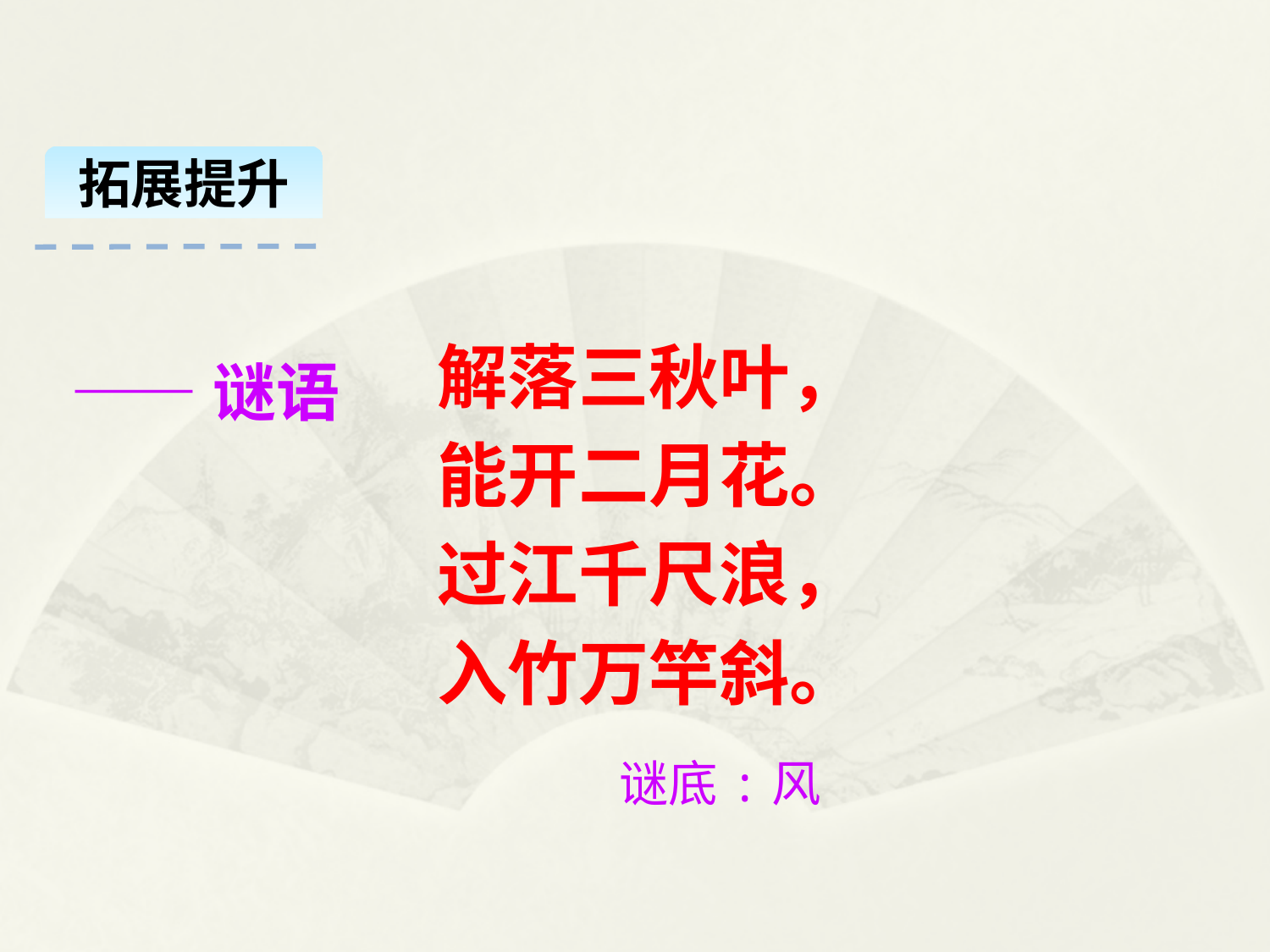

拓展提升

解落三秋叶，
能开二月花。
过江千尺浪，
入竹万竿斜。
——谜语
谜底:风